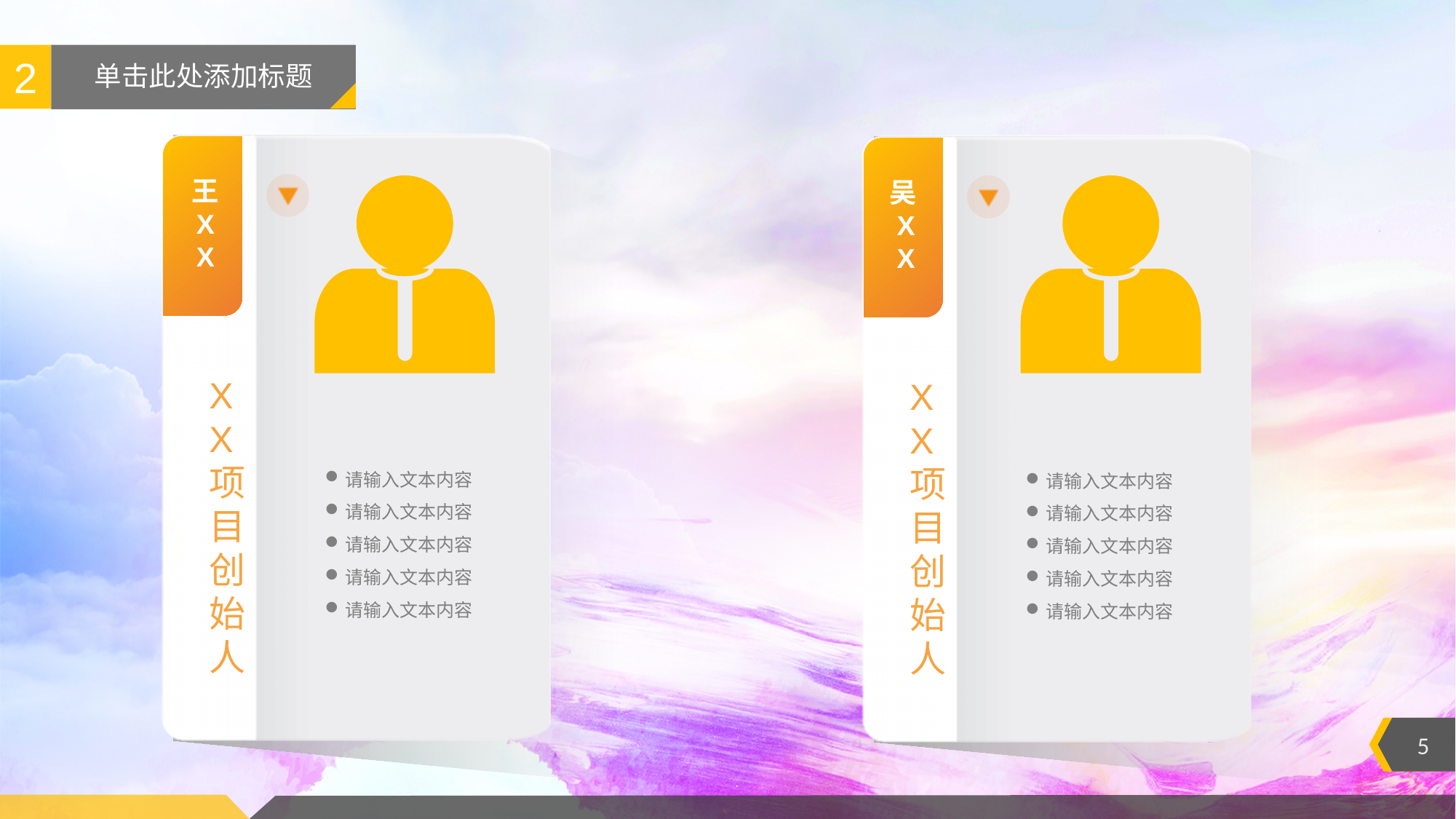

2
# 单击此处添加标题

王
X
X

吴X
X

X
X
项目创始人
X
X
项目创始人
请输入文本内容
请输入文本内容
请输入文本内容
请输入文本内容
请输入文本内容
请输入文本内容
请输入文本内容
请输入文本内容
请输入文本内容
请输入文本内容

5